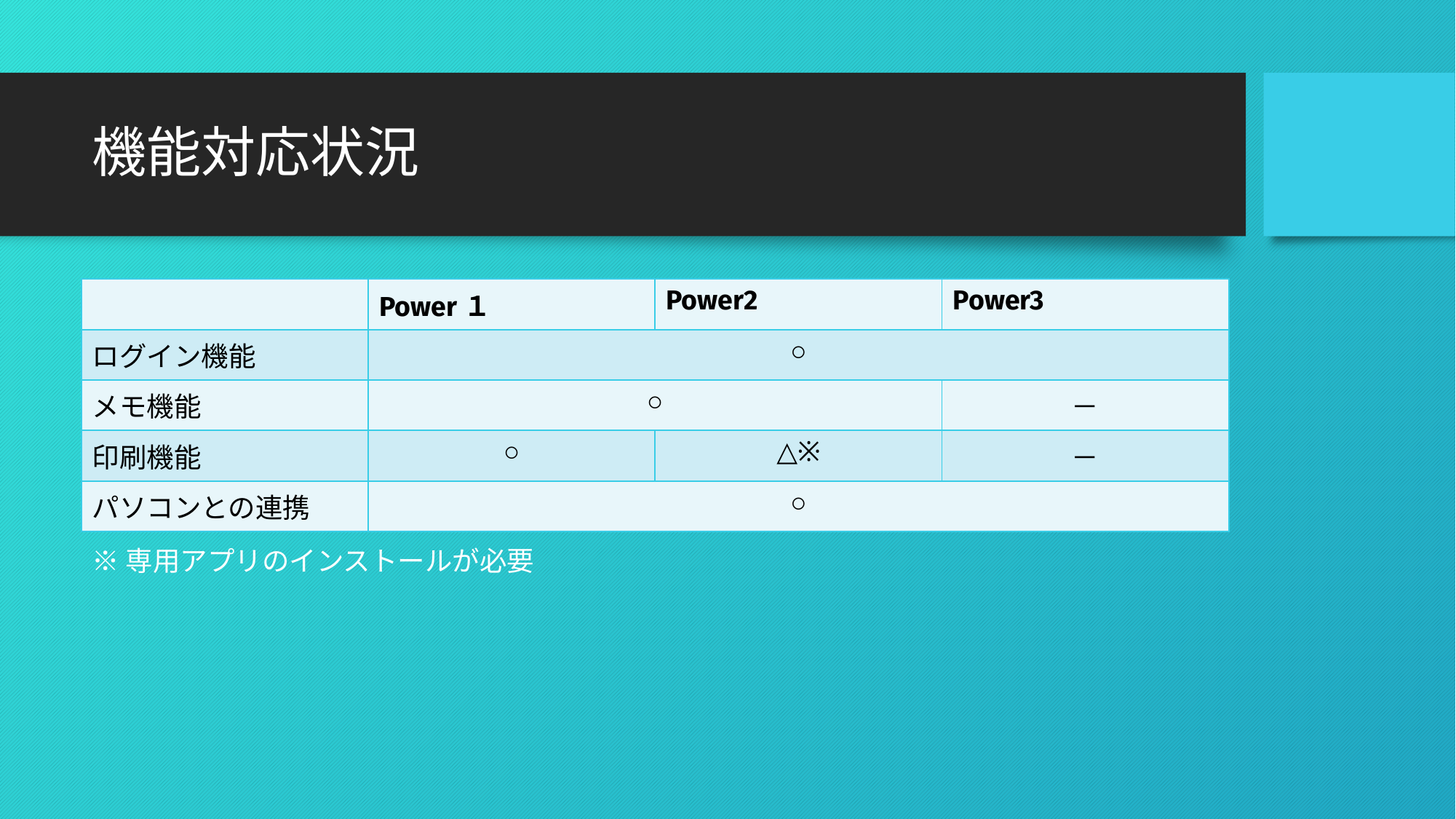

# 機能対応状況
|  | Power１ | Power2 | Power3 |
| --- | --- | --- | --- |
| ログイン機能 | ○ |  |  |
| メモ機能 | ○ |  | － |
| 印刷機能 | ○ | △※ | － |
| パソコンとの連携 | ○ |  |  |
※専用アプリのインストールが必要